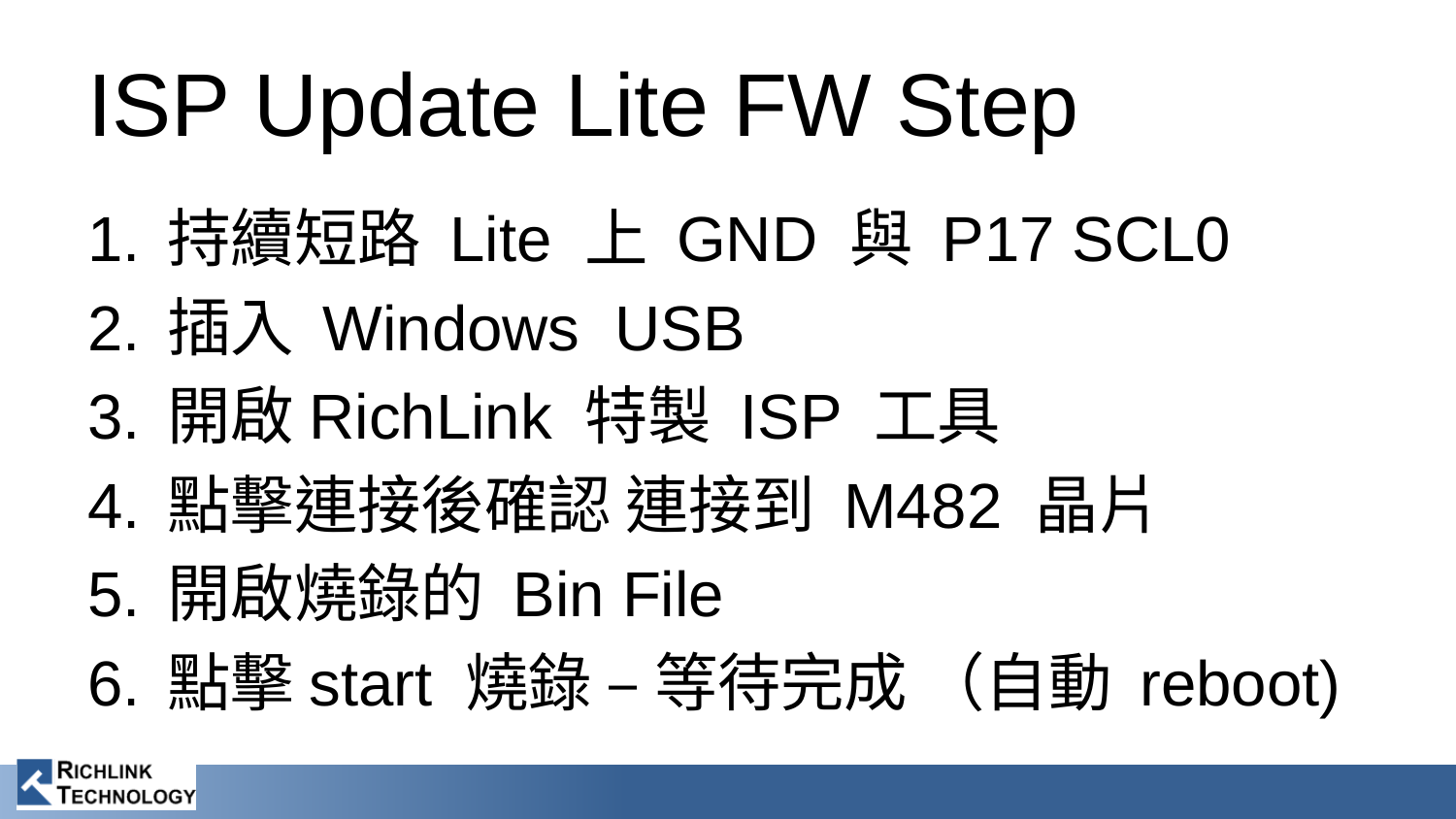

# ISP Update Lite FW Step
持續短路 Lite 上 GND 與 P17 SCL0
插入 Windows  USB
開啟RichLink 特製 ISP 工具
點擊連接後確認 連接到 M482 晶片
開啟燒錄的 Bin File
點擊start 燒錄 – 等待完成 （自動 reboot)
3